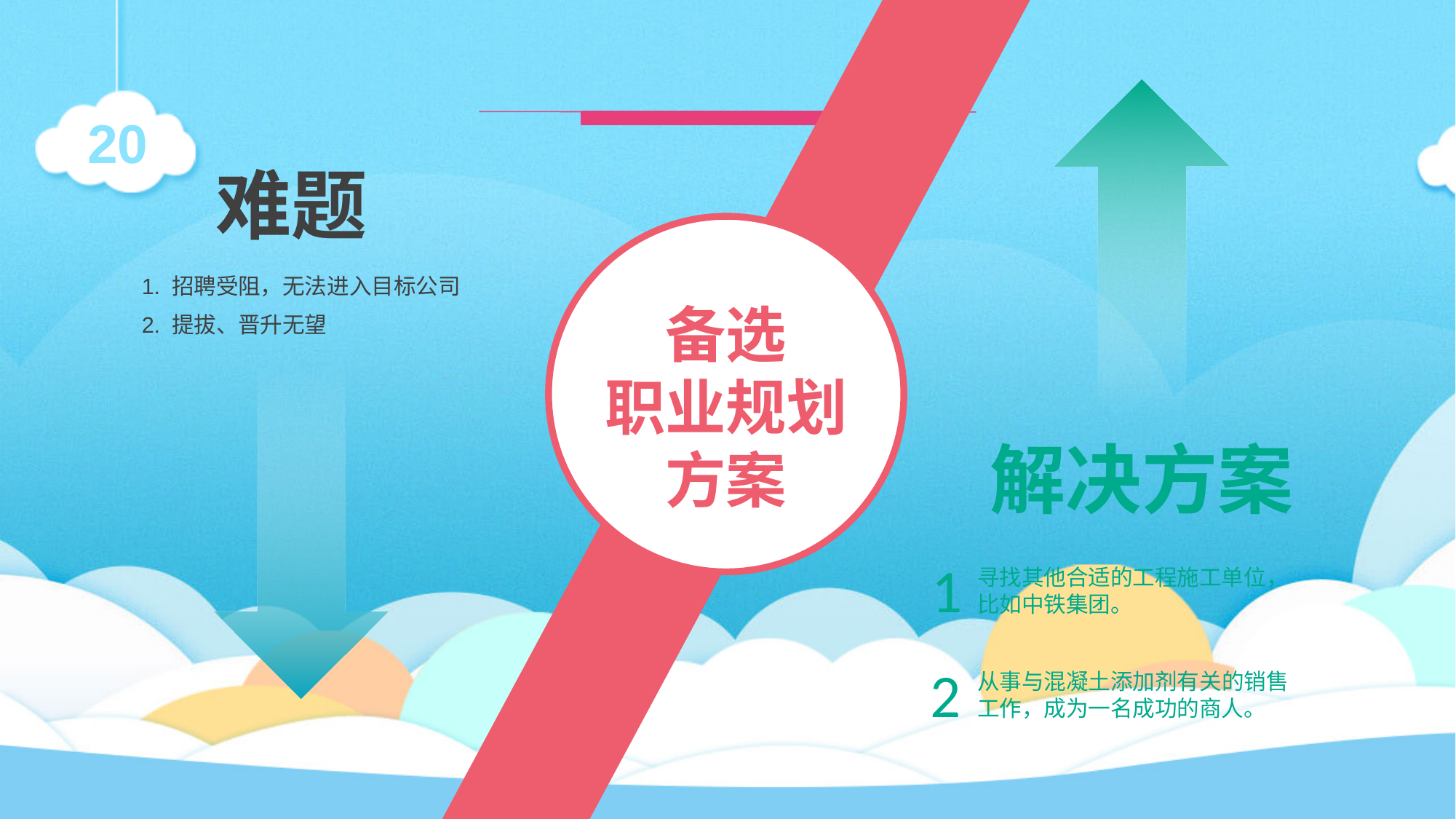

#

难题
1. 招聘受阻，无法进入目标公司
2. 提拔、晋升无望

备选
职业规划
方案

解决方案
1
寻找其他合适的工程施工单位，比如中铁集团。

从事与混凝土添加剂有关的销售工作，成为一名成功的商人。
2